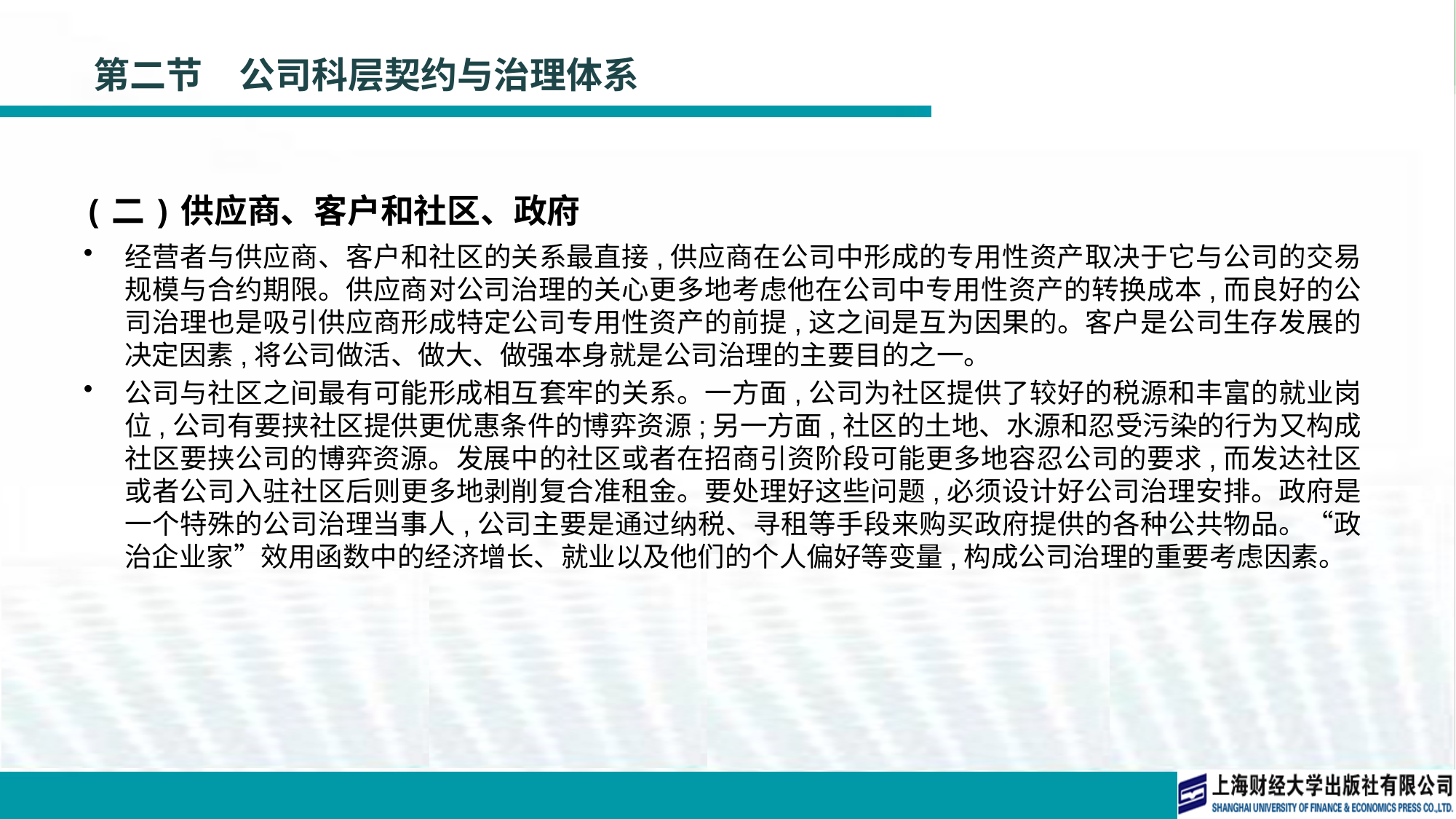

# 第二节　公司科层契约与治理体系
(二)供应商、客户和社区、政府
经营者与供应商、客户和社区的关系最直接,供应商在公司中形成的专用性资产取决于它与公司的交易规模与合约期限。供应商对公司治理的关心更多地考虑他在公司中专用性资产的转换成本,而良好的公司治理也是吸引供应商形成特定公司专用性资产的前提,这之间是互为因果的。客户是公司生存发展的决定因素,将公司做活、做大、做强本身就是公司治理的主要目的之一。
公司与社区之间最有可能形成相互套牢的关系。一方面,公司为社区提供了较好的税源和丰富的就业岗位,公司有要挟社区提供更优惠条件的博弈资源;另一方面,社区的土地、水源和忍受污染的行为又构成社区要挟公司的博弈资源。发展中的社区或者在招商引资阶段可能更多地容忍公司的要求,而发达社区或者公司入驻社区后则更多地剥削复合准租金。要处理好这些问题,必须设计好公司治理安排。政府是一个特殊的公司治理当事人,公司主要是通过纳税、寻租等手段来购买政府提供的各种公共物品。“政治企业家”效用函数中的经济增长、就业以及他们的个人偏好等变量,构成公司治理的重要考虑因素。